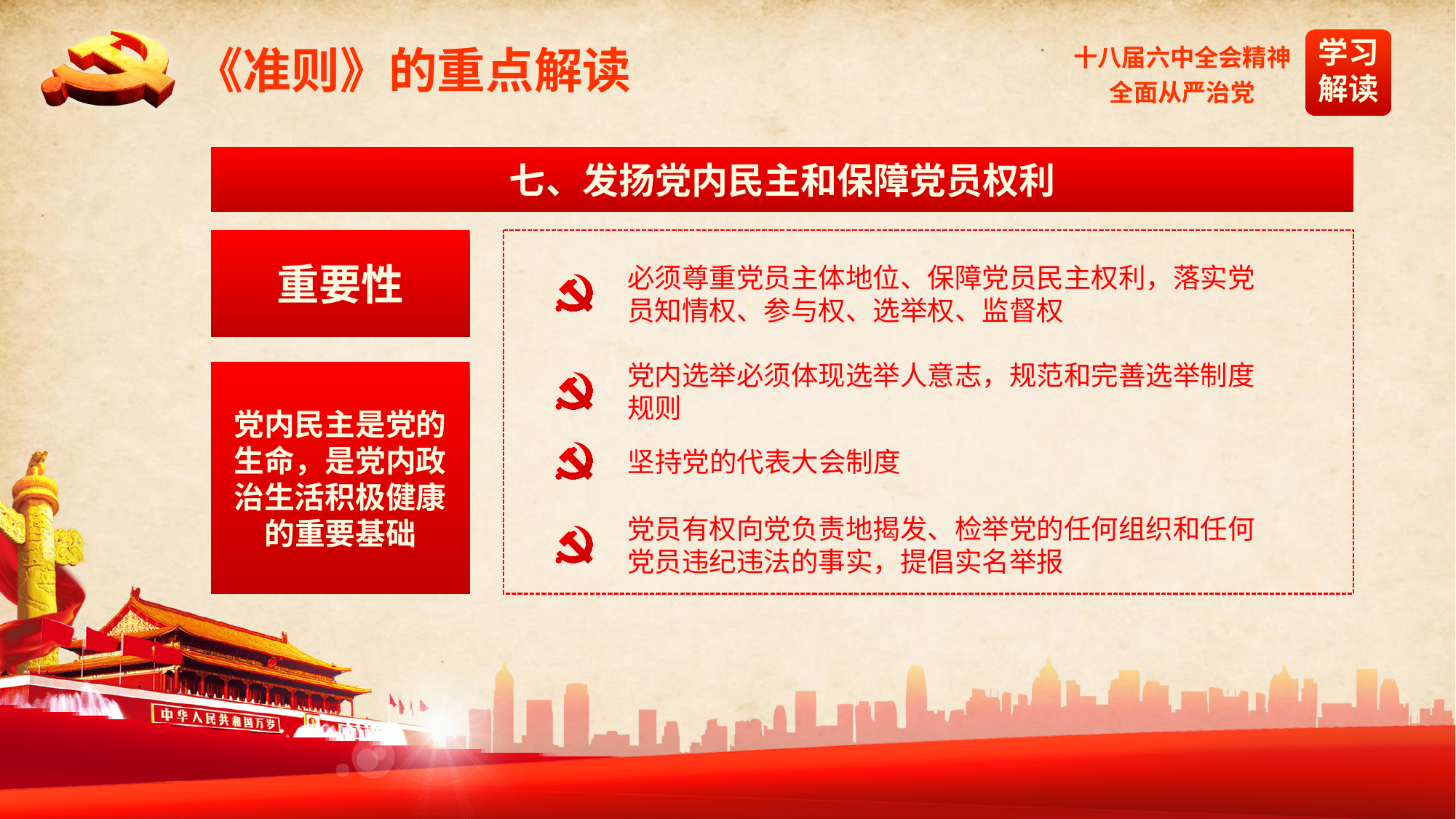

《准则》的重点解读
七、发扬党内民主和保障党员权利

重要性
必须尊重党员主体地位、保障党员民主权利，落实党员知情权、参与权、选举权、监督权

党内选举必须体现选举人意志，规范和完善选举制度规则
党内民主是党的生命，是党内政治生活积极健康的重要基础

坚持党的代表大会制度

党员有权向党负责地揭发、检举党的任何组织和任何党员违纪违法的事实，提倡实名举报